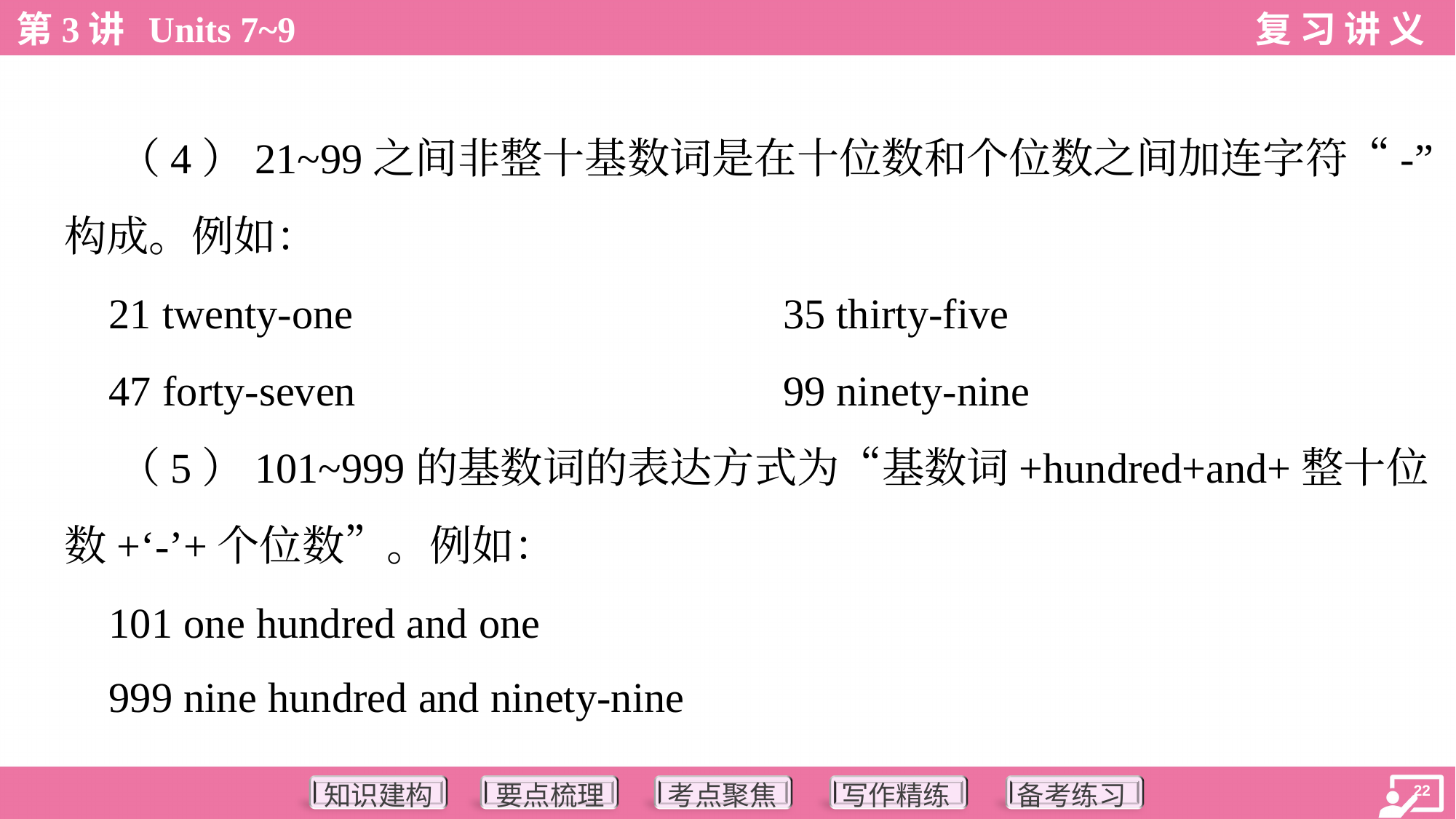

（4）21~99之间非整十基数词是在十位数和个位数之间加连字符“-”
构成。例如：
    21 twenty-one	35 thirty-five
    47 forty-seven	99 ninety-nine
    （5）101~999的基数词的表达方式为“基数词+hundred+and+整十位
数+‘-’+个位数”。例如：
    101 one hundred and one
    999 nine hundred and ninety-nine